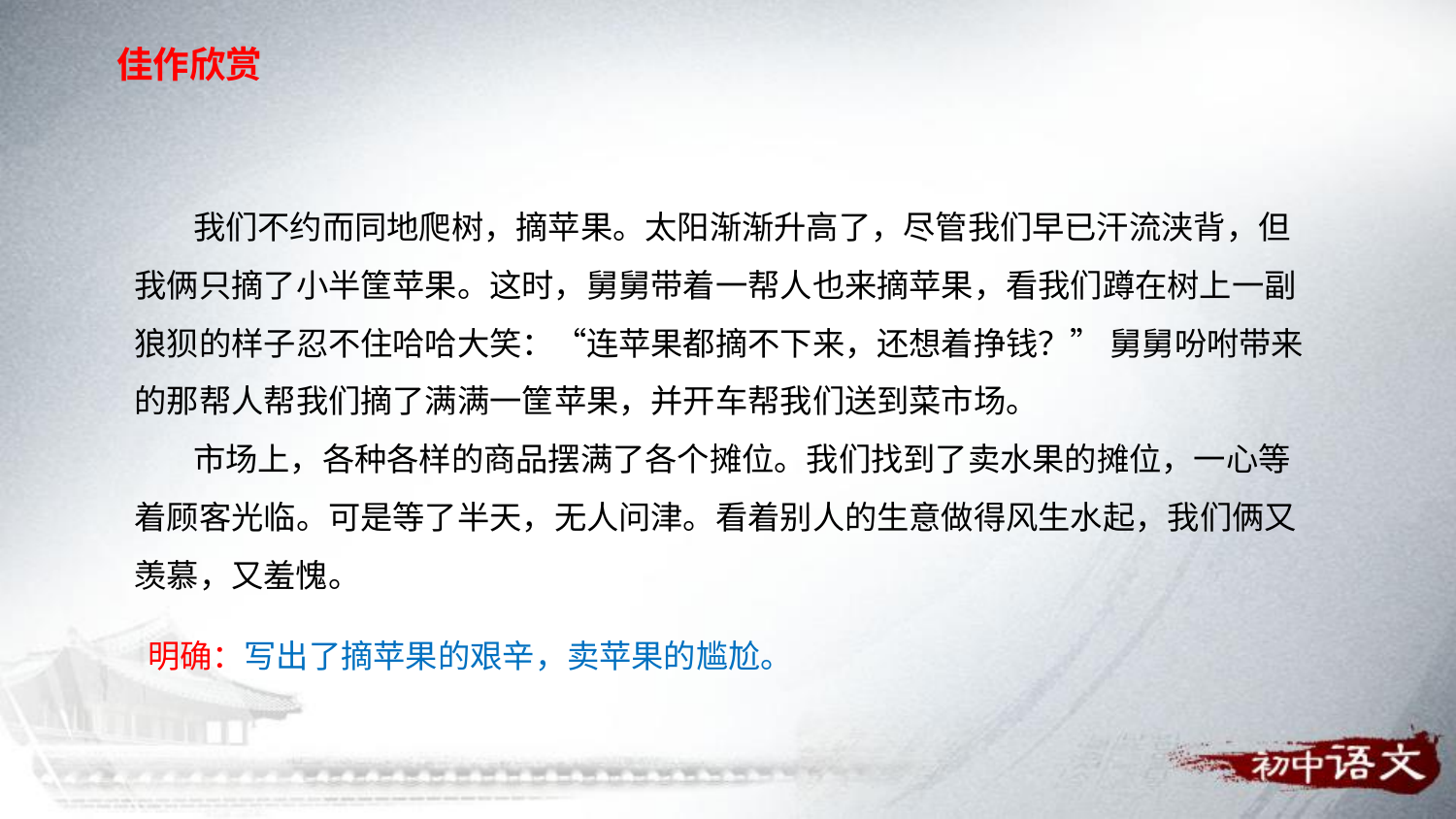

佳作欣赏
       我们不约而同地爬树，摘苹果。太阳渐渐升高了，尽管我们早已汗流浃背，但我俩只摘了小半筐苹果。这时，舅舅带着一帮人也来摘苹果，看我们蹲在树上一副狼狈的样子忍不住哈哈大笑：“连苹果都摘不下来，还想着挣钱？” 舅舅吩咐带来的那帮人帮我们摘了满满一筐苹果，并开车帮我们送到菜市场。
       市场上，各种各样的商品摆满了各个摊位。我们找到了卖水果的摊位，一心等着顾客光临。可是等了半天，无人问津。看着别人的生意做得风生水起，我们俩又羡慕，又羞愧。
明确：写出了摘苹果的艰辛，卖苹果的尴尬。